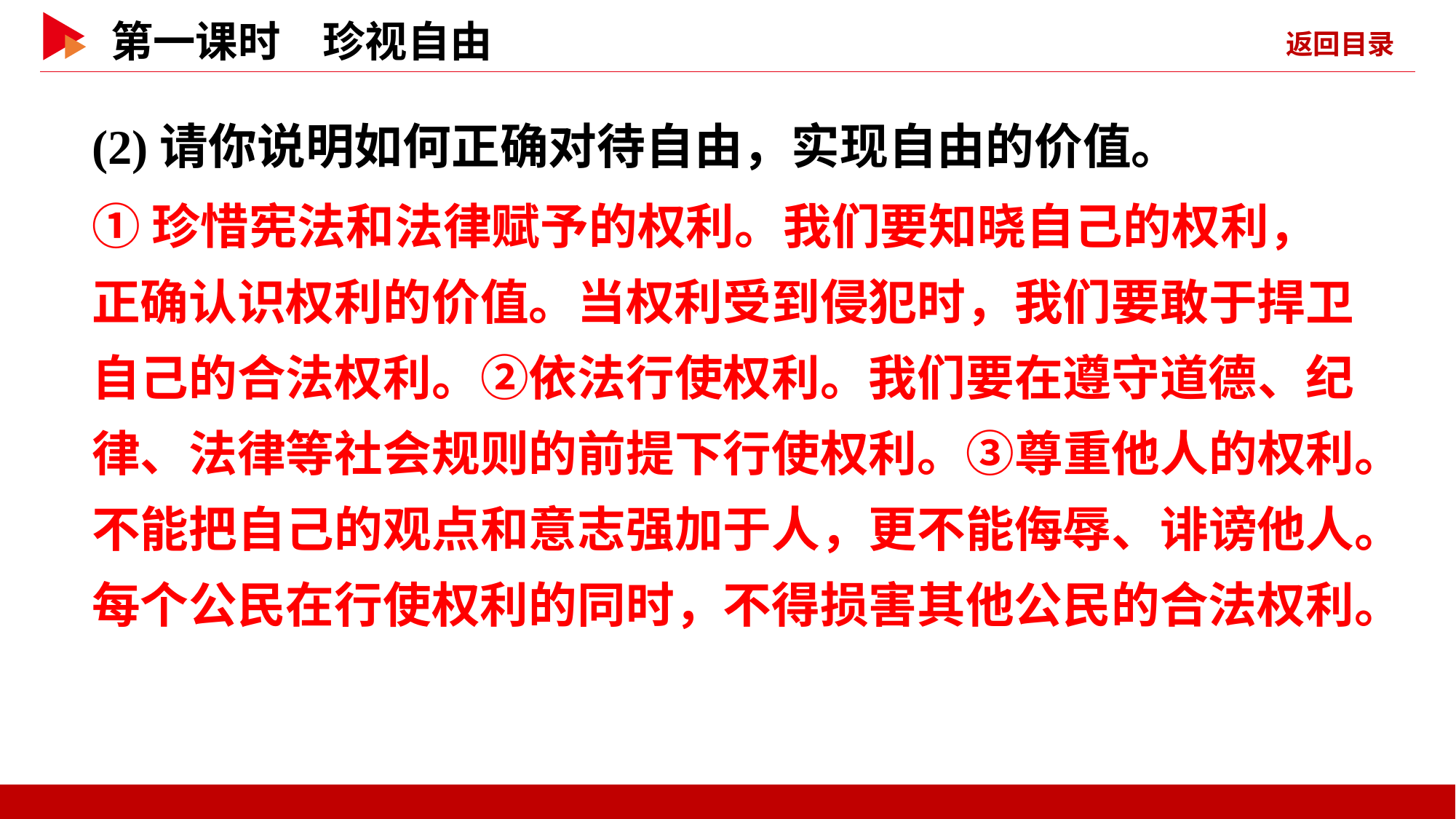

(2)请你说明如何正确对待自由，实现自由的价值。
①珍惜宪法和法律赋予的权利。我们要知晓自己的权利，正确认识权利的价值。当权利受到侵犯时，我们要敢于捍卫自己的合法权利。②依法行使权利。我们要在遵守道德、纪律、法律等社会规则的前提下行使权利。③尊重他人的权利。不能把自己的观点和意志强加于人，更不能侮辱、诽谤他人。每个公民在行使权利的同时，不得损害其他公民的合法权利。